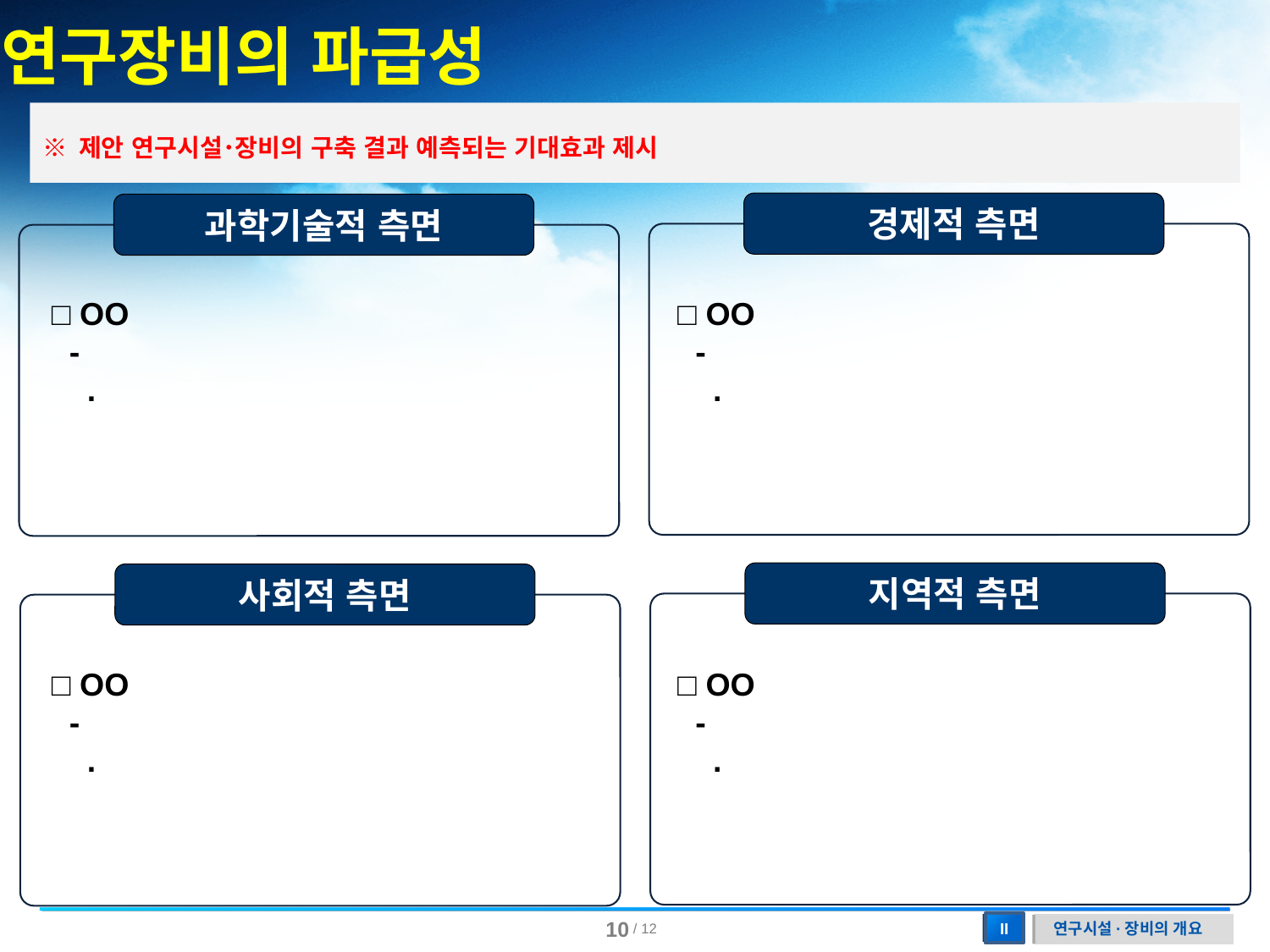

연구장비의 파급성
※ 제안 연구시설･장비의 구축 결과 예측되는 기대효과 제시
경제적 측면
과학기술적 측면

□ OO
  -
    .

□ OO
  -
    .

지역적 측면
사회적 측면

□ OO
  -
    .

□ OO
  -
    .

연구시설·장비의 개요
II